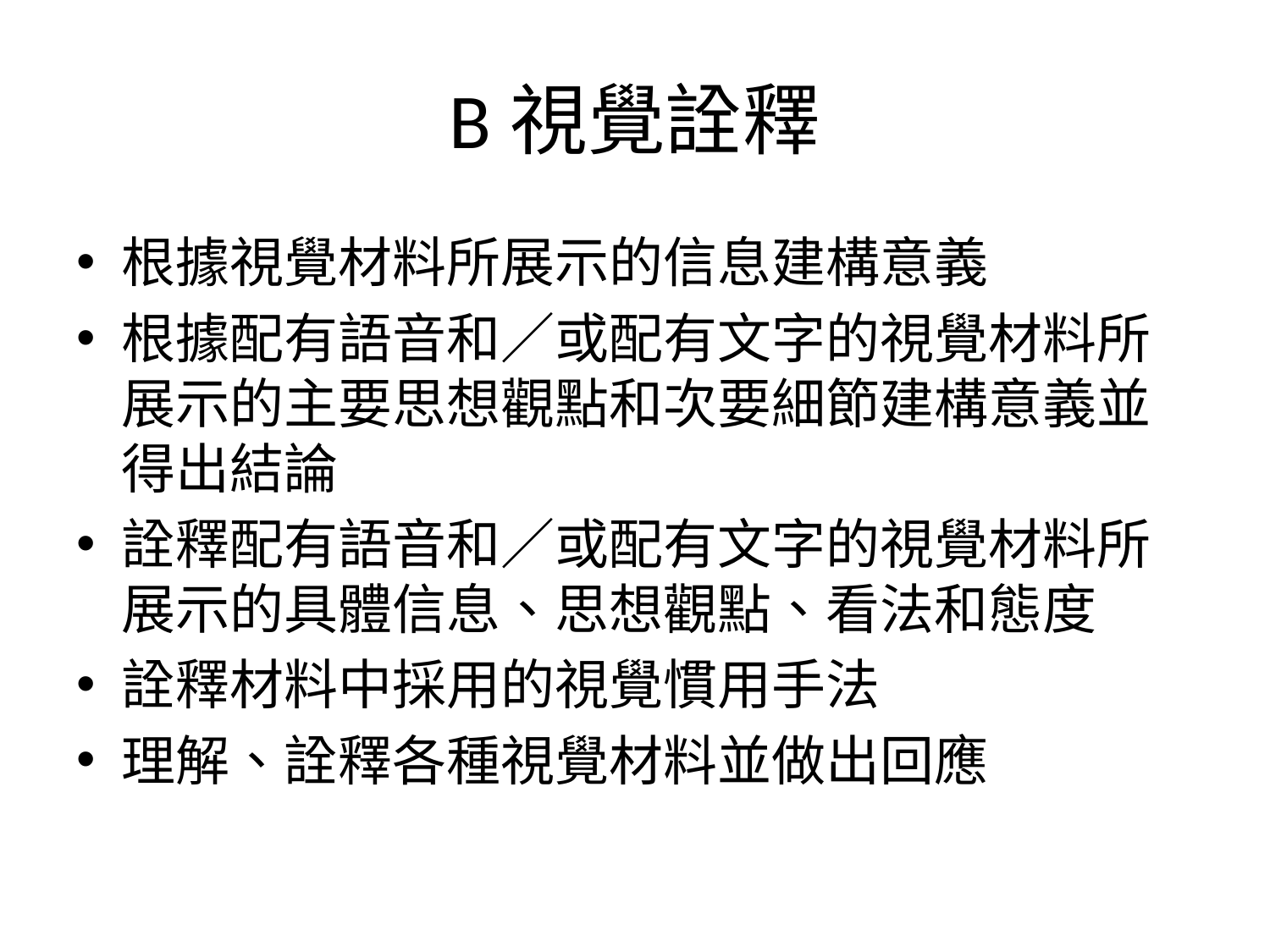

# B視覺詮釋
根據視覺材料所展示的信息建構意義
根據配有語音和／或配有文字的視覺材料所展示的主要思想觀點和次要細節建構意義並得出結論
詮釋配有語音和／或配有文字的視覺材料所展示的具體信息、思想觀點、看法和態度
詮釋材料中採用的視覺慣用手法
理解、詮釋各種視覺材料並做出回應